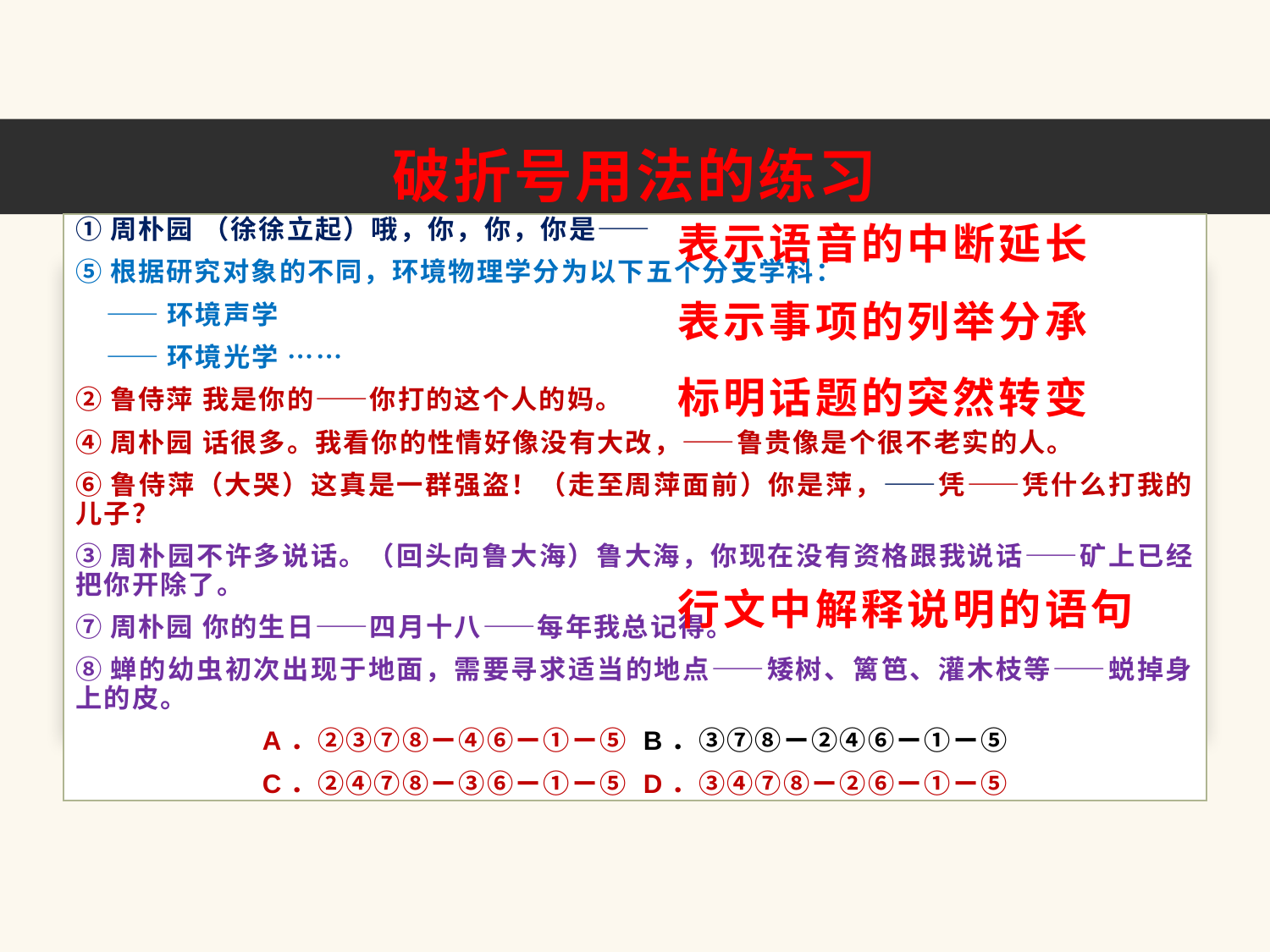

破折号用法的练习
表示语音的中断延长
①周朴园 （徐徐立起）哦，你，你，你是——
⑤根据研究对象的不同，环境物理学分为以下五个分支学科：
    ——环境声学
    ——环境光学 ……
②鲁侍萍 我是你的——你打的这个人的妈。
④周朴园 话很多。我看你的性情好像没有大改，——鲁贵像是个很不老实的人。
⑥鲁侍萍（大哭）这真是一群强盗！（走至周萍面前）你是萍，——凭——凭什么打我的儿子？
③周朴园不许多说话。（回头向鲁大海）鲁大海，你现在没有资格跟我说话——矿上已经把你开除了。
⑦周朴园 你的生日——四月十八——每年我总记得。
⑧蝉的幼虫初次出现于地面，需要寻求适当的地点——矮树、篱笆、灌木枝等——蜕掉身上的皮。
A．②③⑦⑧ㄧ④⑥ㄧ①ㄧ⑤	B．③⑦⑧ㄧ②④⑥ㄧ①ㄧ⑤
C．②④⑦⑧ㄧ③⑥ㄧ①ㄧ⑤	D．③④⑦⑧ㄧ②⑥ㄧ①ㄧ⑤

表示事项的列举分承
标明话题的突然转变
行文中解释说明的语句